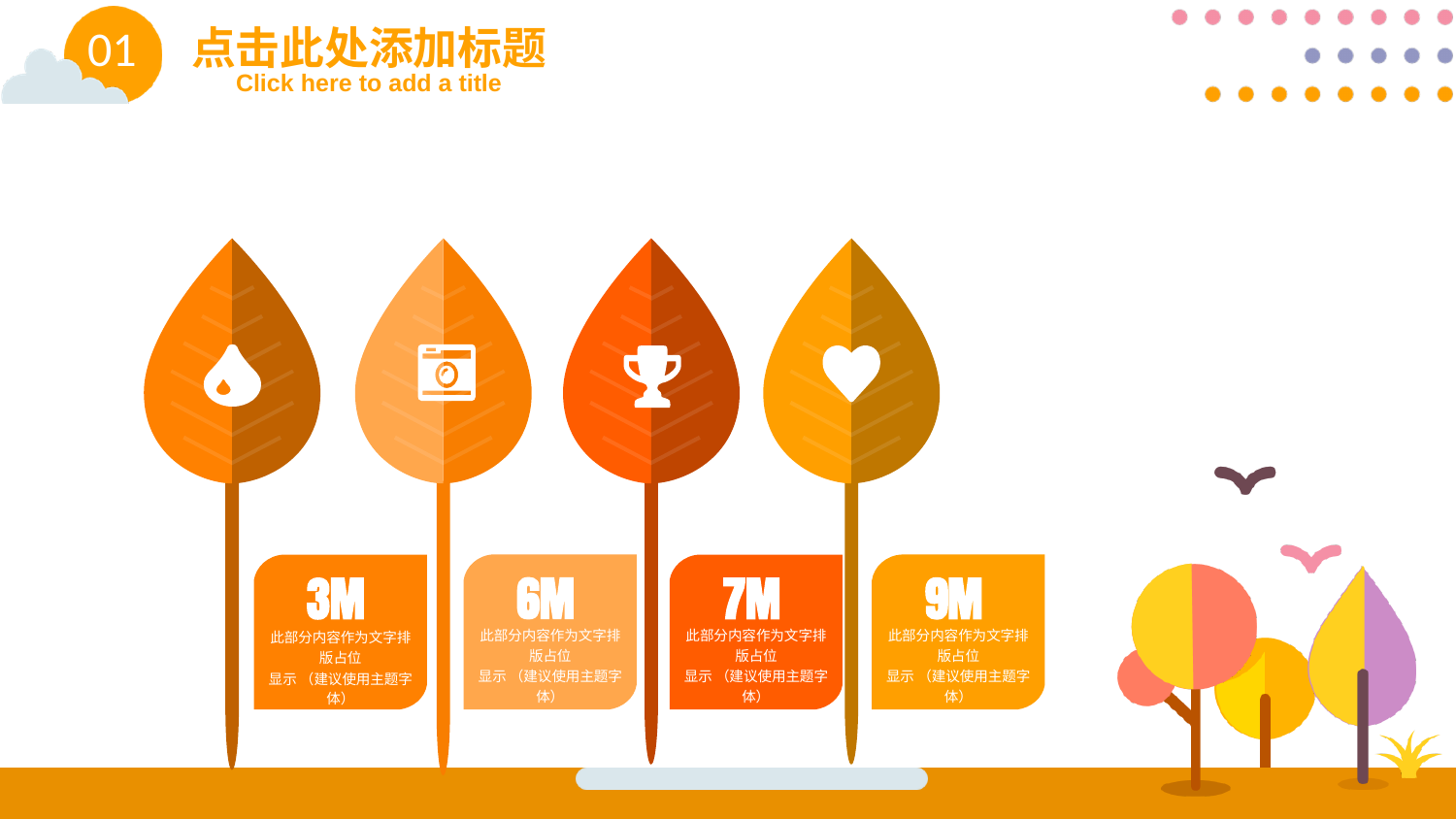

01
点击此处添加标题
Click here to add a title

此部分内容作为文字排版占位
显示 （建议使用主题字体）

此部分内容作为文字排版占位
显示 （建议使用主题字体）

此部分内容作为文字排版占位
显示 （建议使用主题字体）

此部分内容作为文字排版占位
显示 （建议使用主题字体）
6M
3M
7M
9M